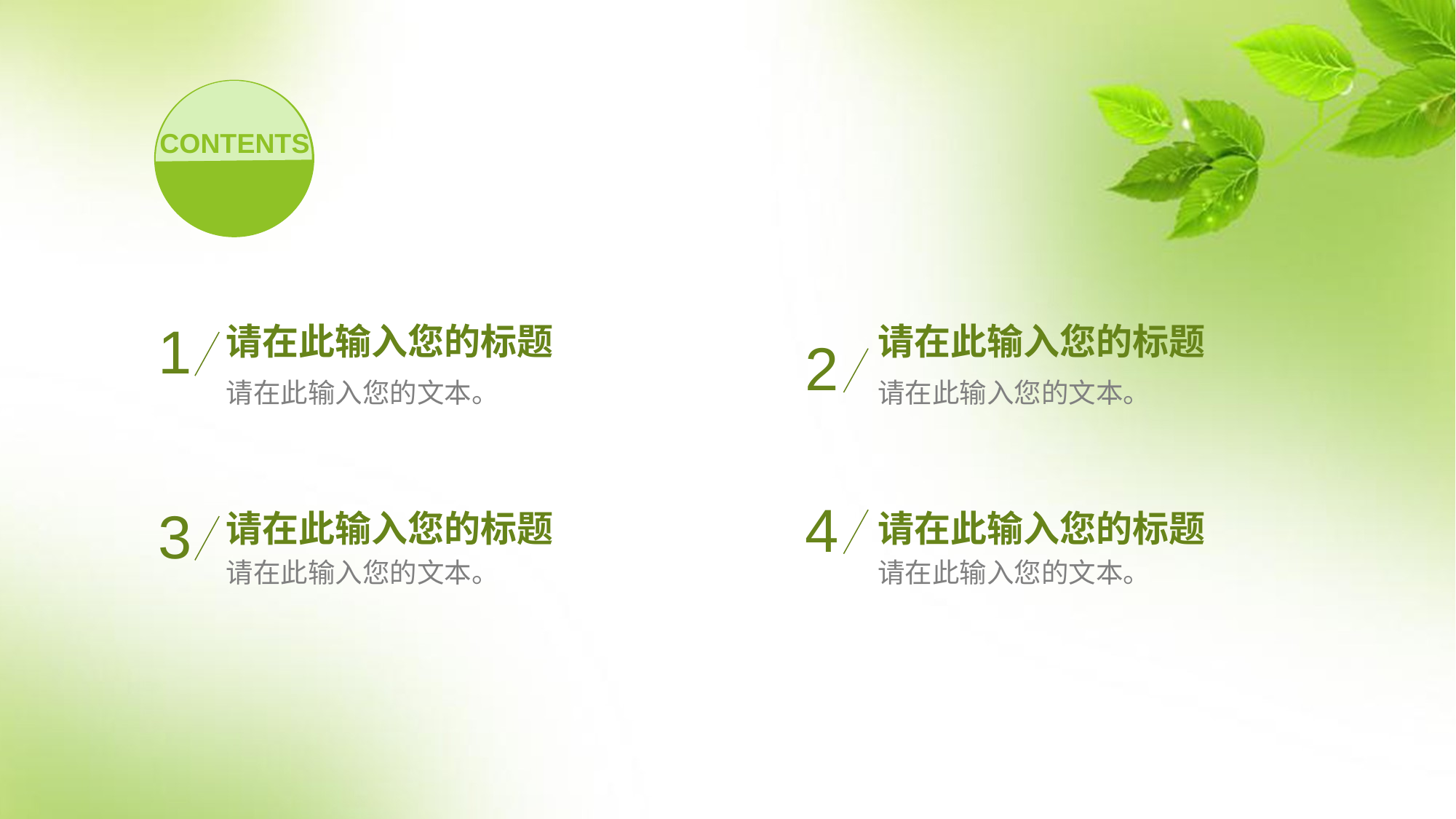

CONTENTS
1

请在此输入您的标题
请在此输入您的标题
2

请在此输入您的文本。
请在此输入您的文本。
4

3

请在此输入您的标题
请在此输入您的标题
请在此输入您的文本。
请在此输入您的文本。